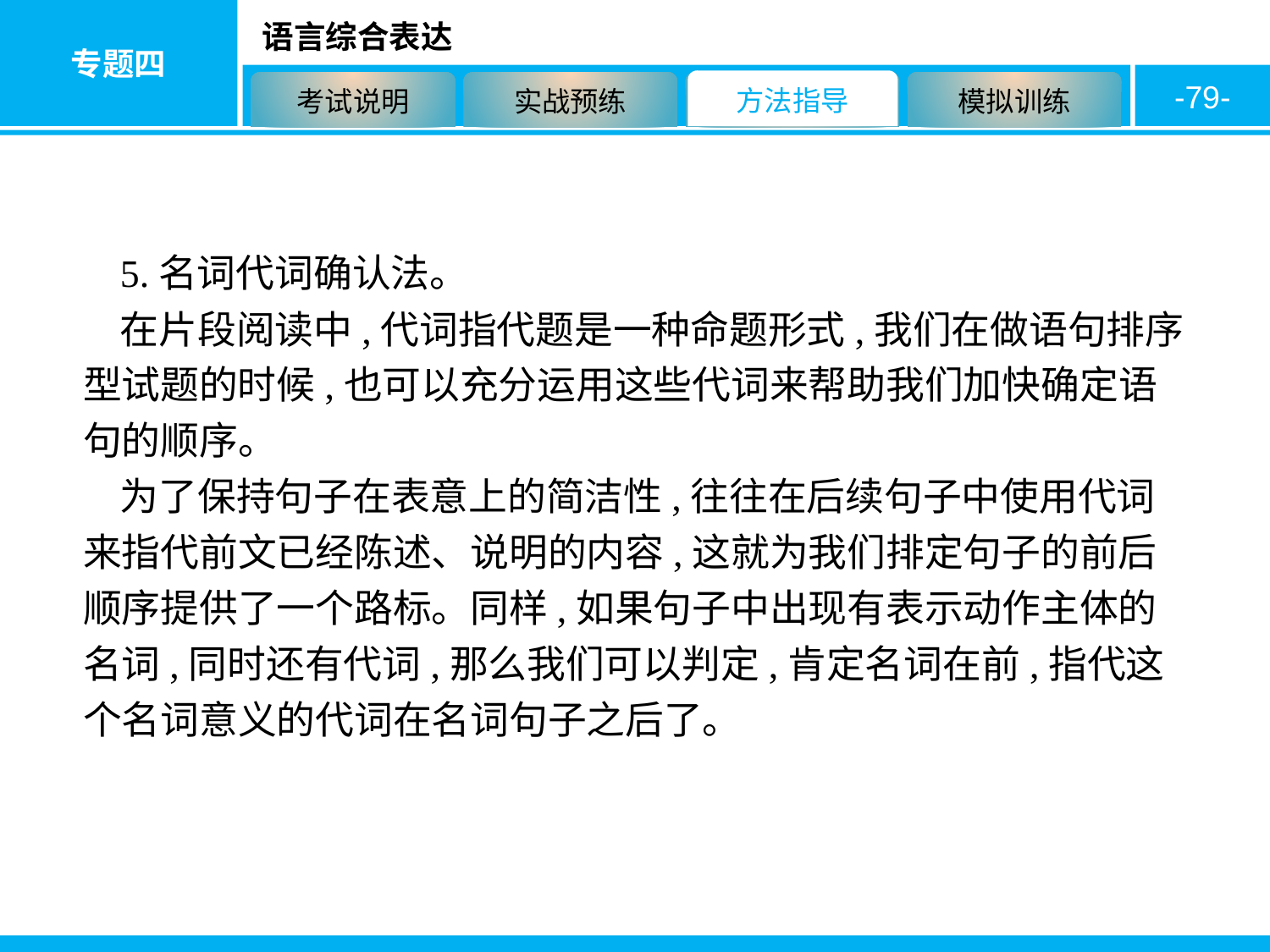

-79-
5.名词代词确认法。
在片段阅读中,代词指代题是一种命题形式,我们在做语句排序型试题的时候,也可以充分运用这些代词来帮助我们加快确定语句的顺序。
为了保持句子在表意上的简洁性,往往在后续句子中使用代词来指代前文已经陈述、说明的内容,这就为我们排定句子的前后顺序提供了一个路标。同样,如果句子中出现有表示动作主体的名词,同时还有代词,那么我们可以判定,肯定名词在前,指代这个名词意义的代词在名词句子之后了。